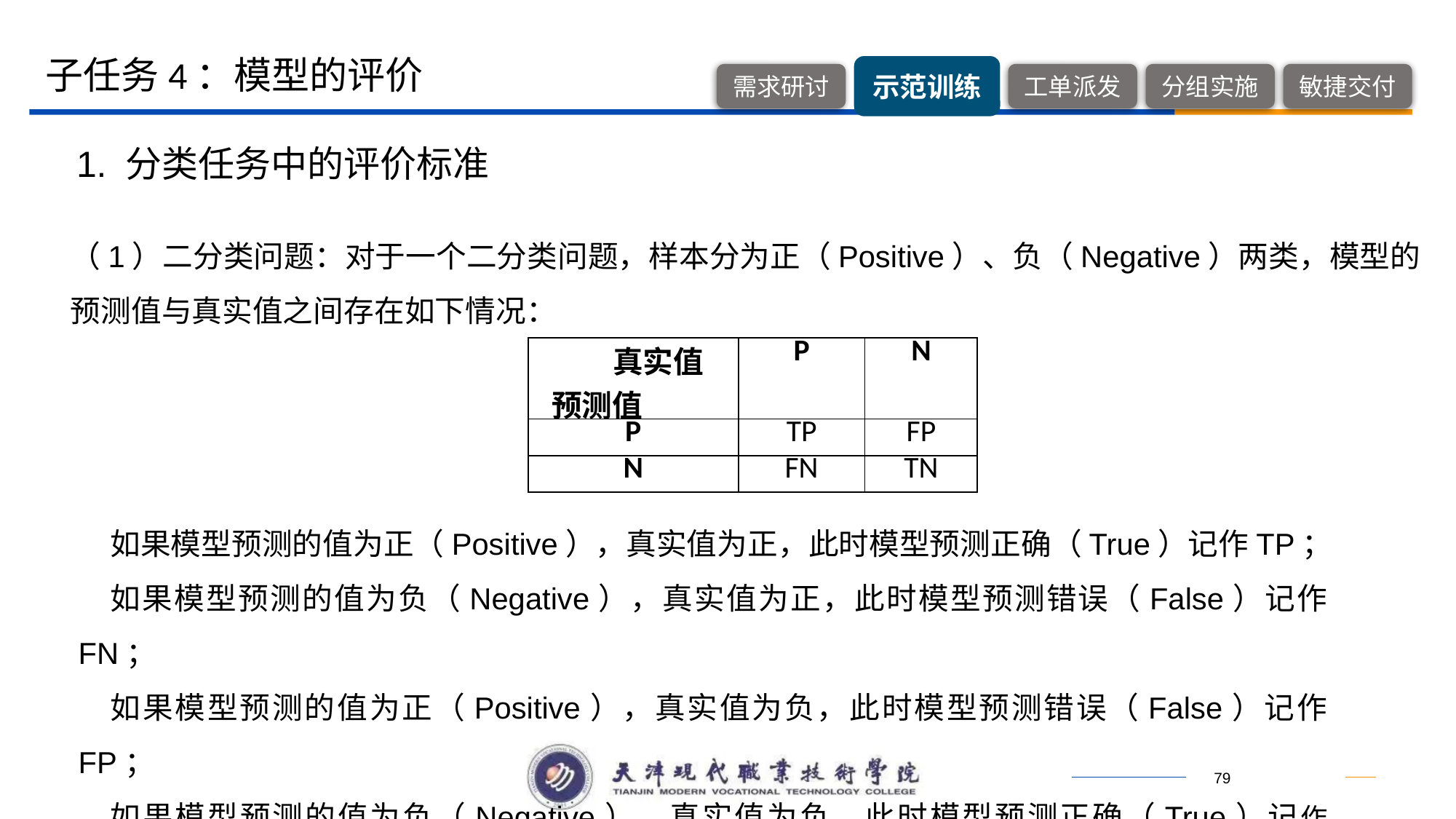

子任务4：模型的评价

1. 分类任务中的评价标准
（1）二分类问题：对于一个二分类问题，样本分为正（Positive）、负（Negative）两类，模型的预测值与真实值之间存在如下情况：

| 真实值 预测值 | P | N |
| --- | --- | --- |
| P | TP | FP |
| N | FN | TN |
如果模型预测的值为正（Positive），真实值为正，此时模型预测正确（True）记作TP；
如果模型预测的值为负（Negative），真实值为正，此时模型预测错误（False）记作FN；
如果模型预测的值为正（Positive），真实值为负，此时模型预测错误（False）记作FP；
如果模型预测的值为负（Negative），真实值为负，此时模型预测正确（True）记作TN；